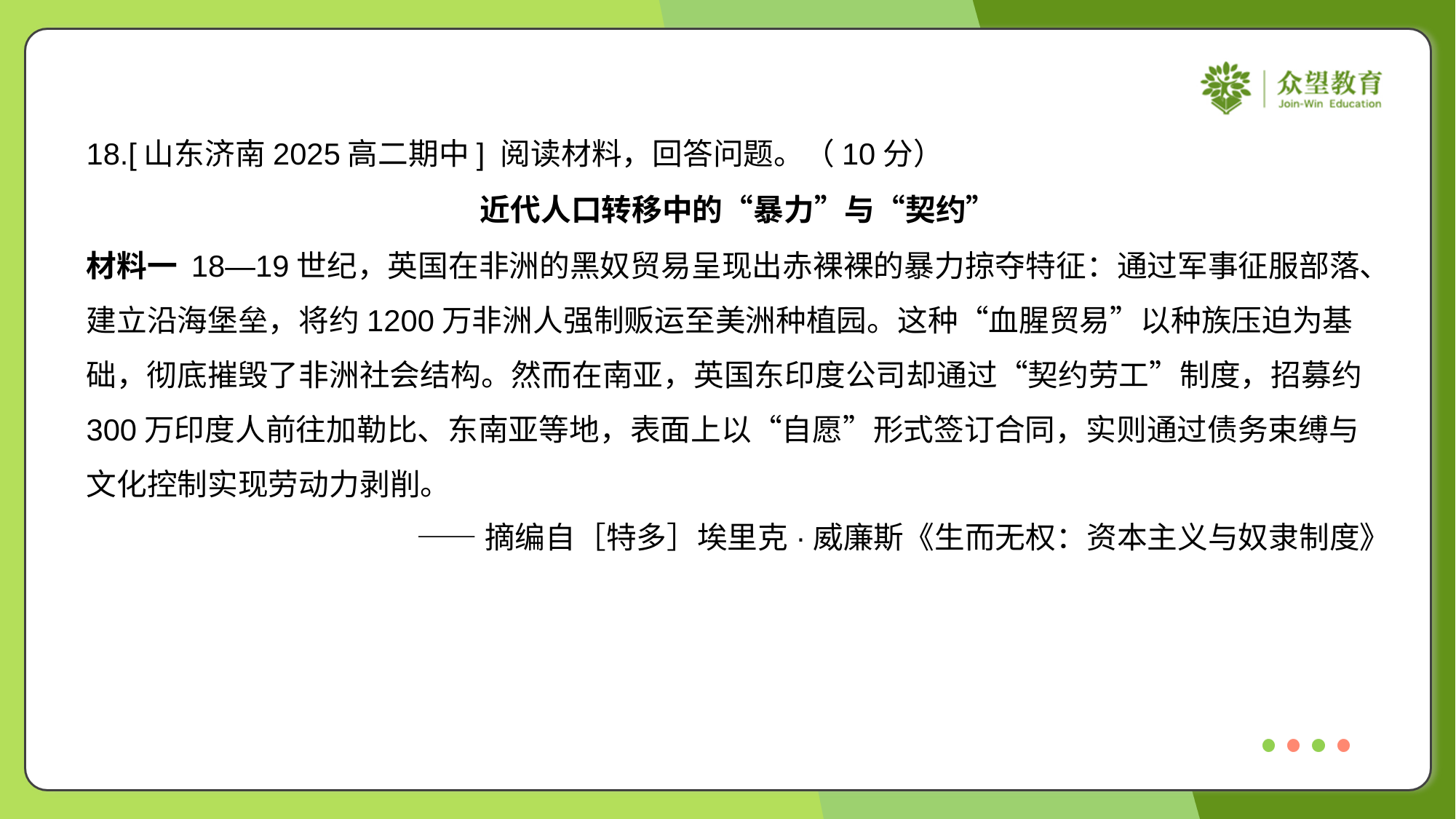

18.[山东济南2025高二期中] 阅读材料，回答问题。（10分）
近代人口转移中的“暴力”与“契约”
材料一 18—19世纪，英国在非洲的黑奴贸易呈现出赤裸裸的暴力掠夺特征：通过军事征服部落、
建立沿海堡垒，将约1200万非洲人强制贩运至美洲种植园。这种“血腥贸易”以种族压迫为基
础，彻底摧毁了非洲社会结构。然而在南亚，英国东印度公司却通过“契约劳工”制度，招募约
300万印度人前往加勒比、东南亚等地，表面上以“自愿”形式签订合同，实则通过债务束缚与
文化控制实现劳动力剥削。
——摘编自［特多］埃里克·威廉斯《生而无权：资本主义与奴隶制度》